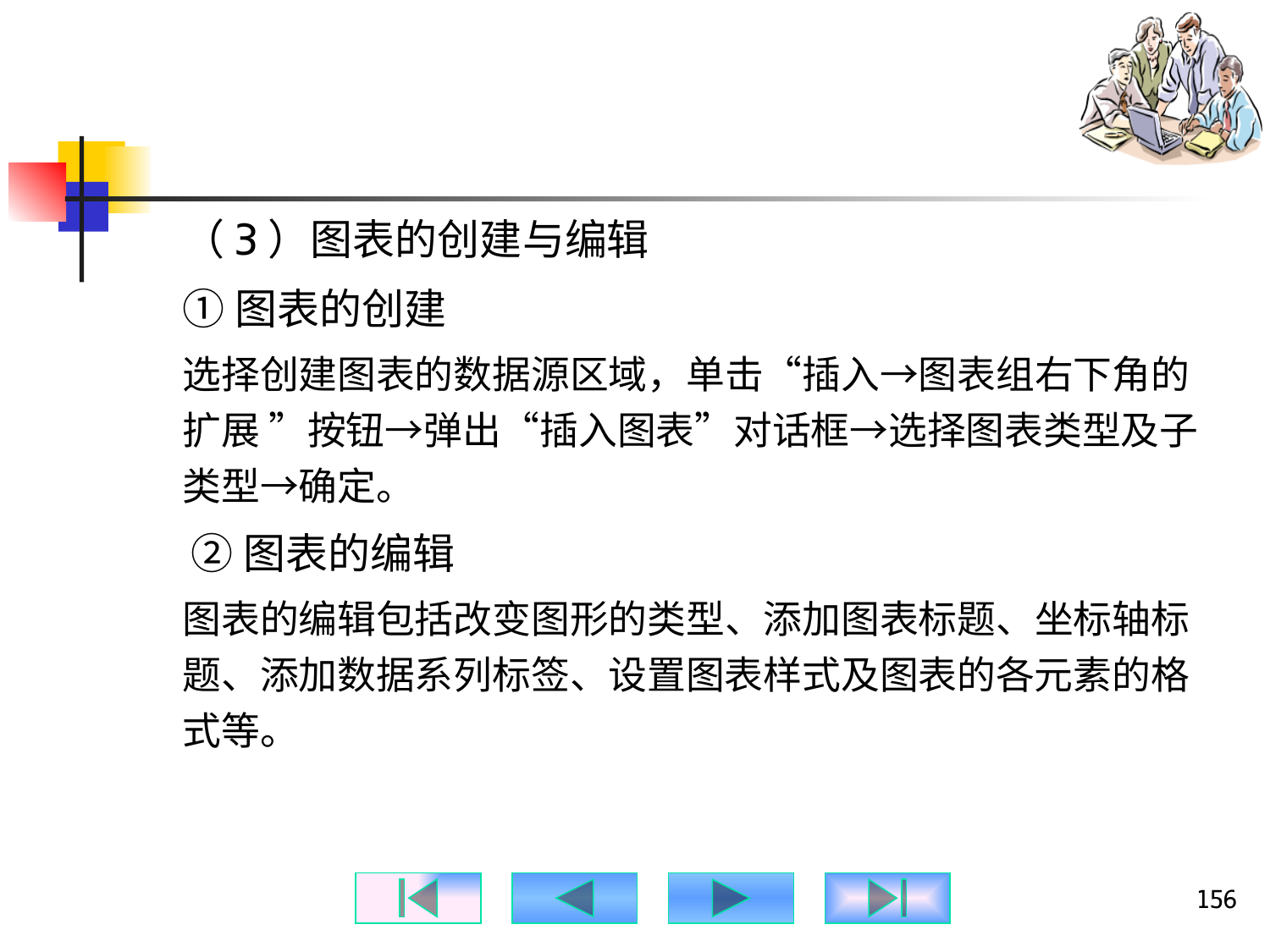

#
（3）图表的创建与编辑
①图表的创建
选择创建图表的数据源区域，单击“插入→图表组右下角的扩展 ”按钮→弹出“插入图表”对话框→选择图表类型及子类型→确定。
 ②图表的编辑
图表的编辑包括改变图形的类型、添加图表标题、坐标轴标题、添加数据系列标签、设置图表样式及图表的各元素的格式等。
156